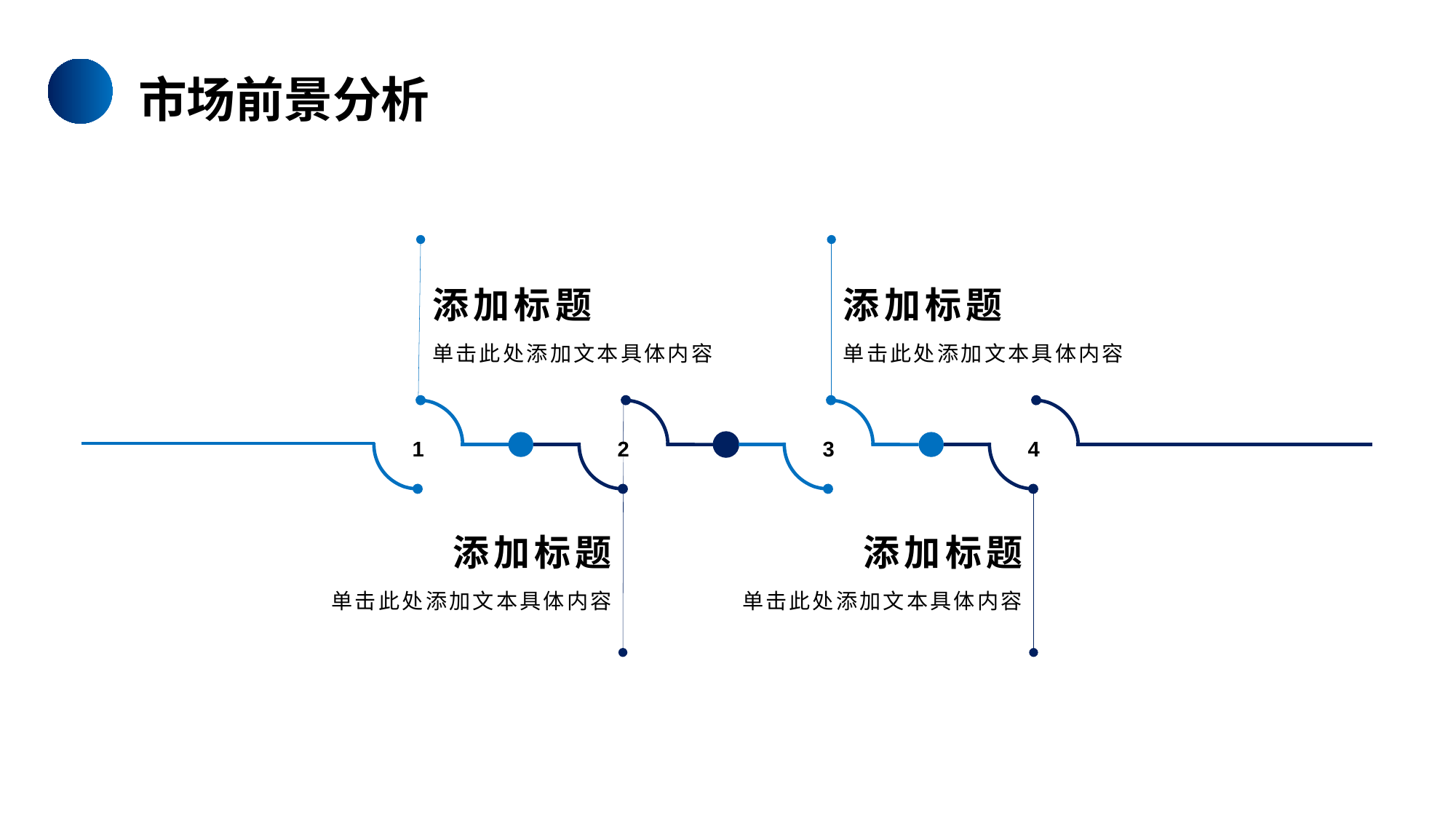

市场前景分析

添加标题
添加标题
单击此处添加文本具体内容
单击此处添加文本具体内容

1
2
3
4

添加标题
添加标题
单击此处添加文本具体内容
单击此处添加文本具体内容